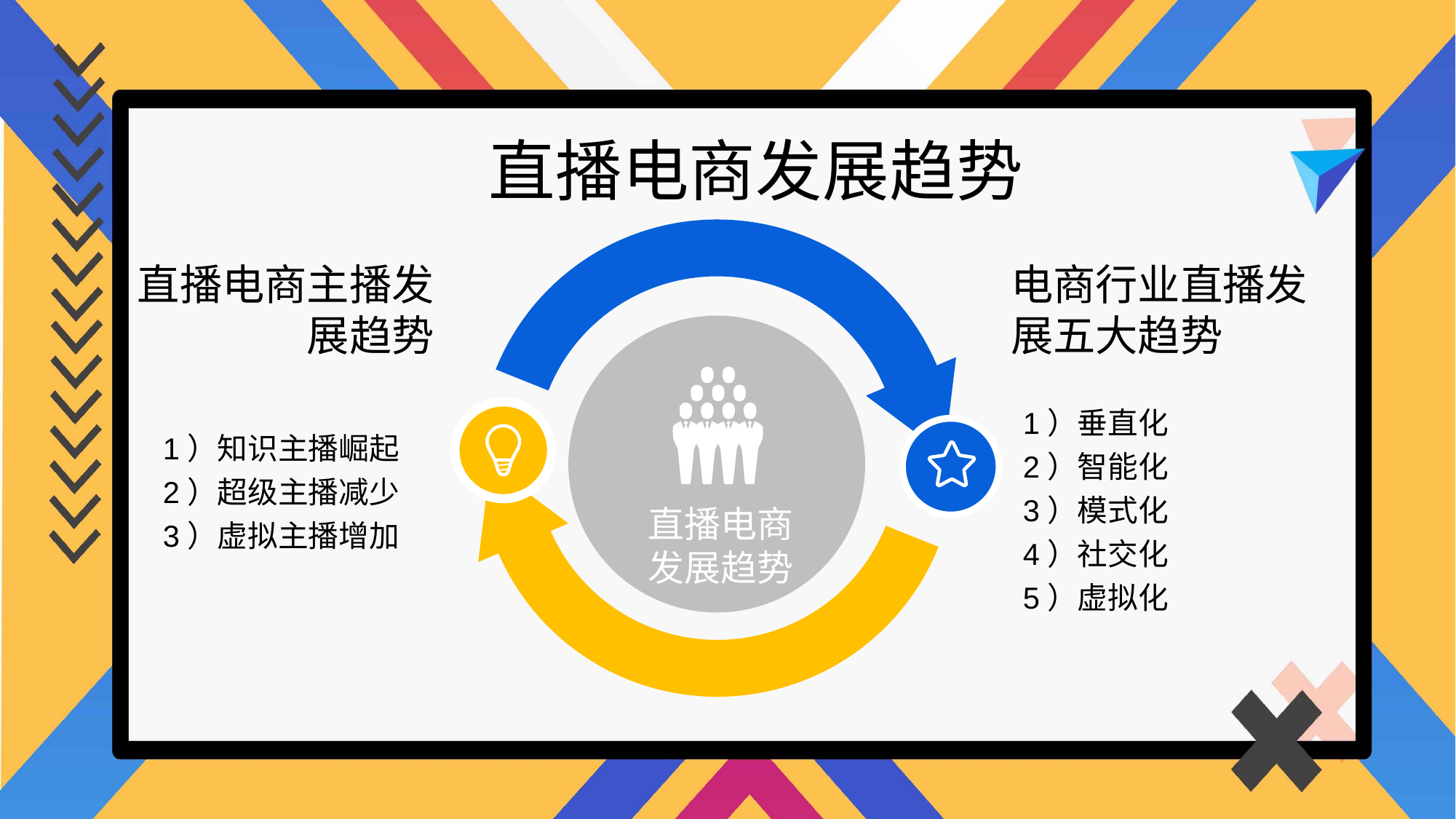

直播电商发展趋势

直播电商主播发展趋势
电商行业直播发展五大趋势

1）垂直化
2）智能化
3）模式化
4）社交化
5）虚拟化

1）知识主播崛起
2）超级主播减少
3）虚拟主播增加

直播电商
发展趋势